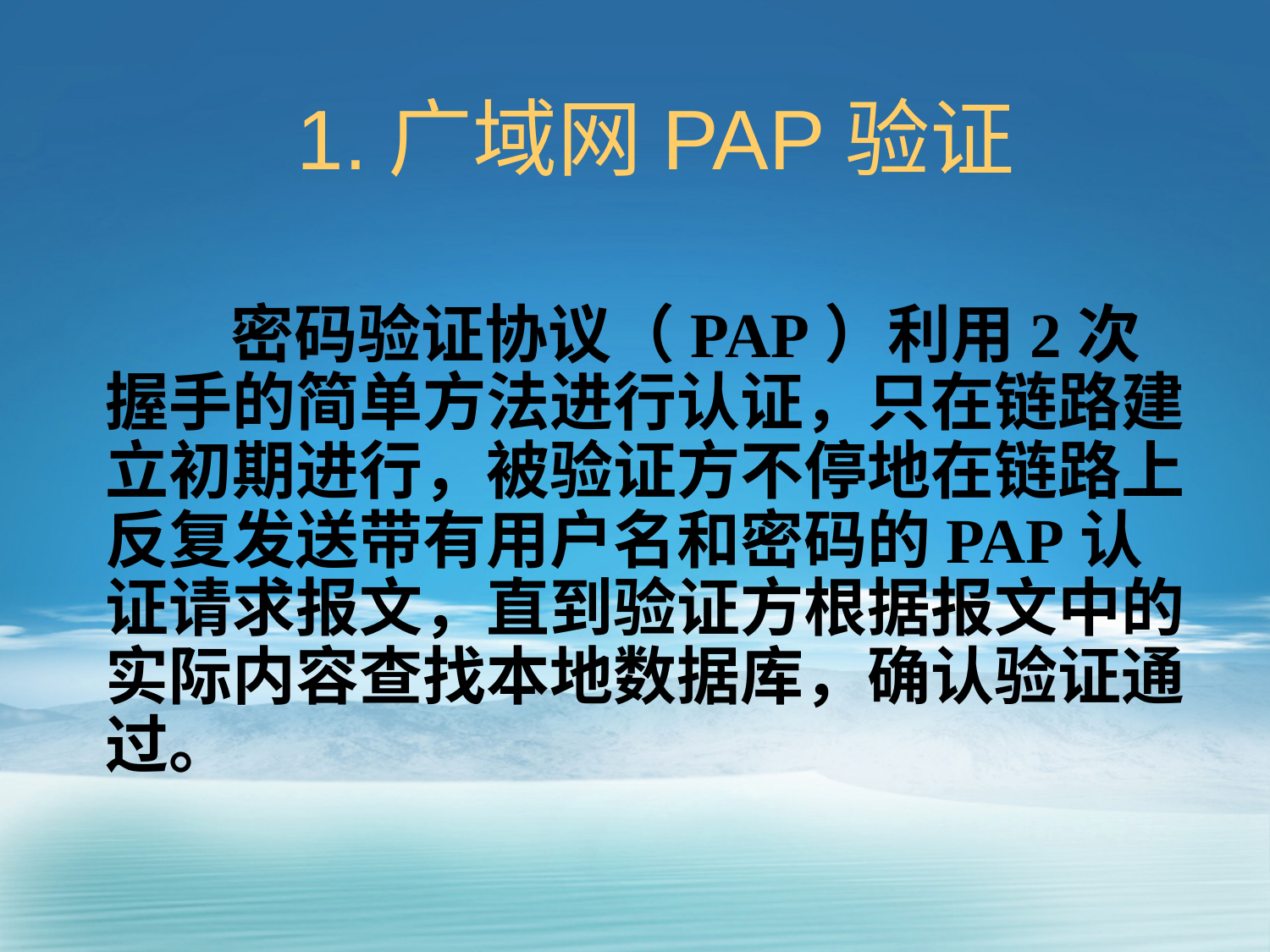

# 1.广域网PAP验证
           密码验证协议（PAP）利用2次握手的简单方法进行认证，只在链路建立初期进行，被验证方不停地在链路上反复发送带有用户名和密码的PAP认证请求报文，直到验证方根据报文中的实际内容查找本地数据库，确认验证通过。